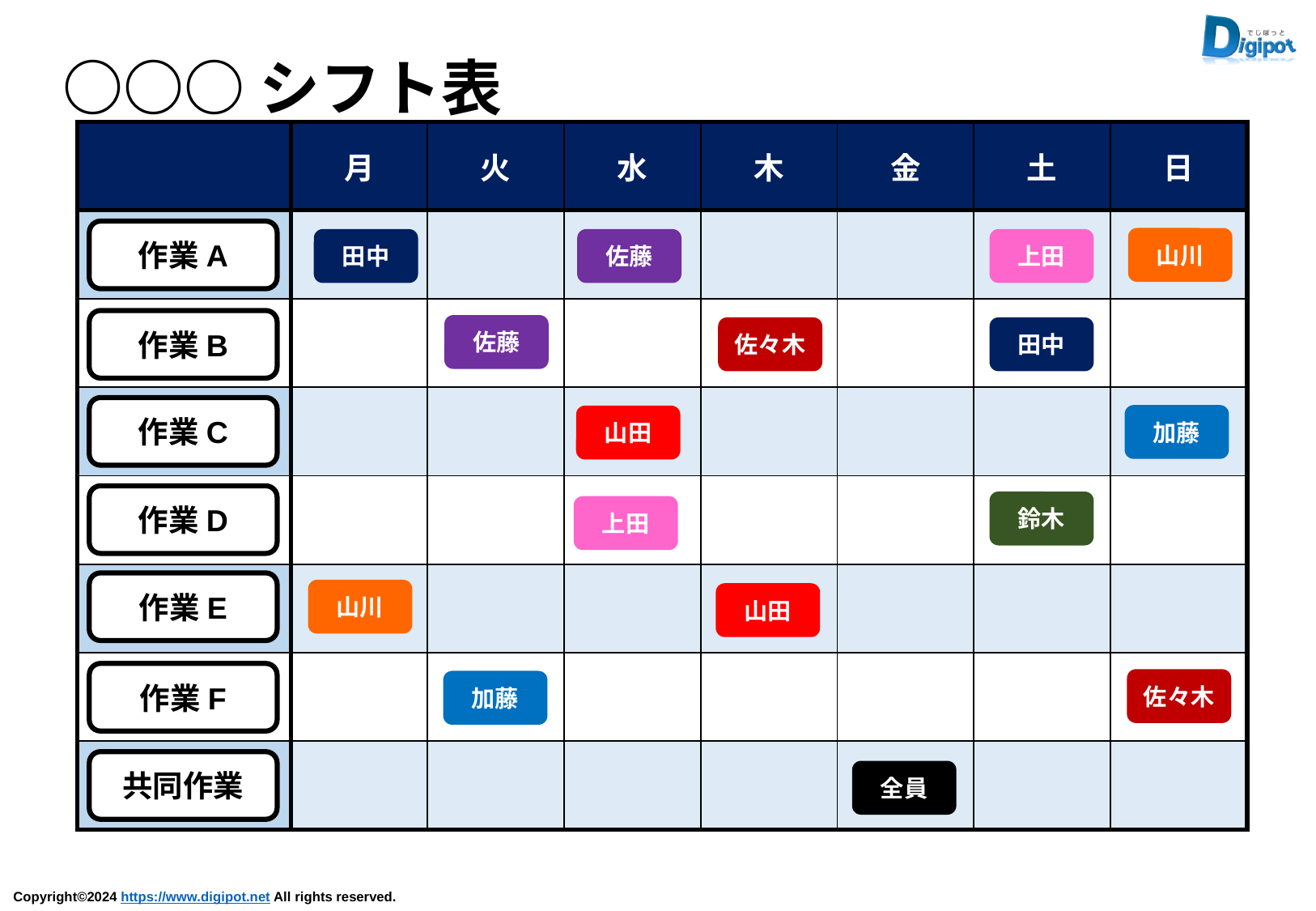

○○○シフト表
|  | 月 | 火 | 水 | 木 | 金 | 土 | 日 |
| --- | --- | --- | --- | --- | --- | --- | --- |
|  |  |  |  |  |  |  |  |
|  |  |  |  |  |  |  |  |
|  |  |  |  |  |  |  |  |
|  |  |  |  |  |  |  |  |
|  |  |  |  |  |  |  |  |
|  |  |  |  |  |  |  |  |
|  |  |  |  |  |  |  |  |
作業A
山川
田中
佐藤
上田
作業B
佐藤
佐々木
田中
作業C
加藤
山田
作業D
鈴木
上田
作業E
山川
山田
作業F
佐々木
加藤
共同作業
全員